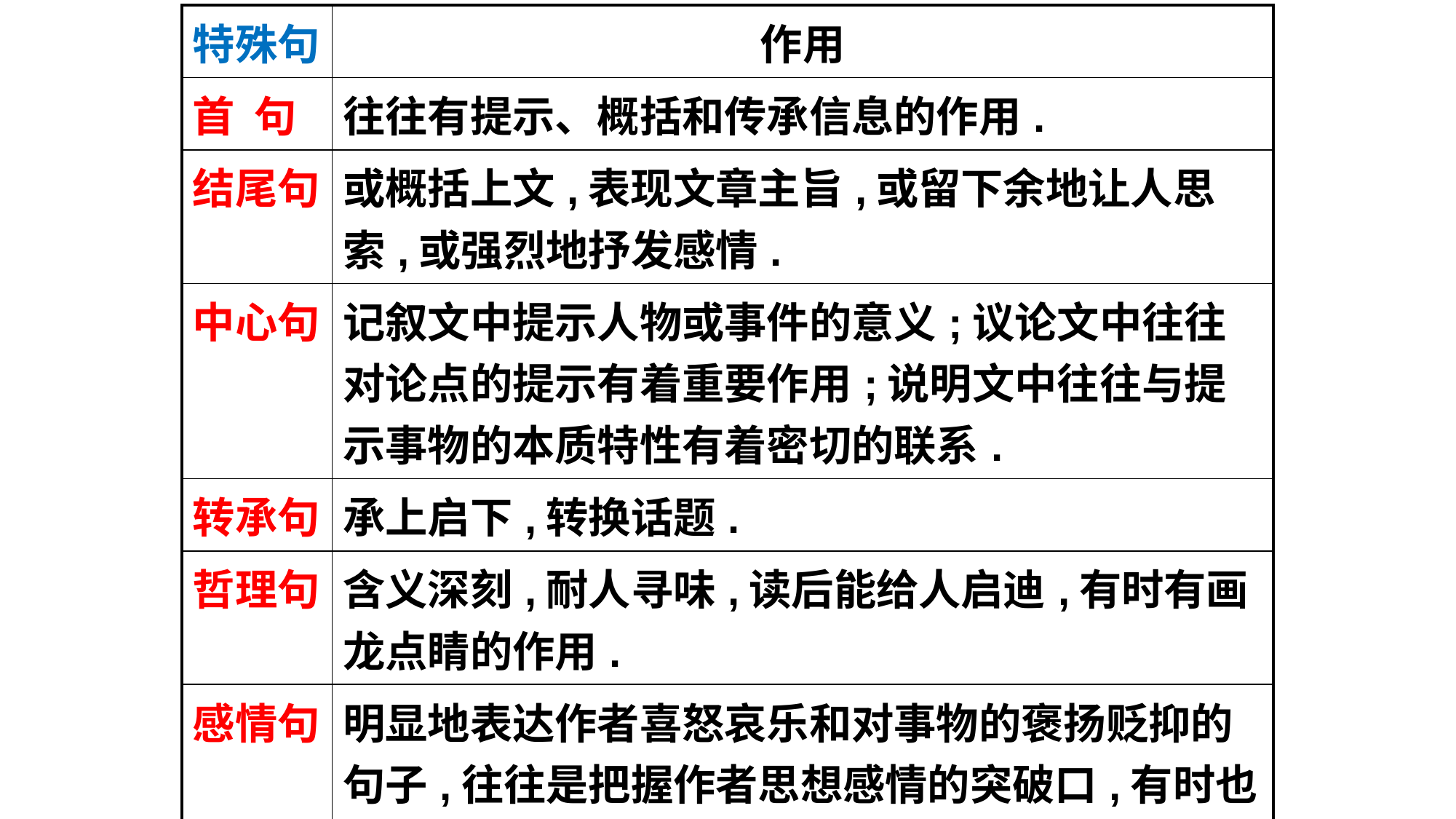

| 特殊句 | 作用 |
| --- | --- |
| 首 句 | 往往有提示、概括和传承信息的作用. |
| 结尾句 | 或概括上文,表现文章主旨,或留下余地让人思索,或强烈地抒发感情. |
| 中心句 | 记叙文中提示人物或事件的意义;议论文中往往对论点的提示有着重要作用;说明文中往往与提示事物的本质特性有着密切的联系. |
| 转承句 | 承上启下,转换话题. |
| 哲理句 | 含义深刻,耐人寻味,读后能给人启迪,有时有画龙点睛的作用. |
| 感情句 | 明显地表达作者喜怒哀乐和对事物的褒扬贬抑的句子,往往是把握作者思想感情的突破口,有时也是文章的主旨. |
| 修辞句 | 结合所使用的修辞手法,判断作者想要表达的意思 |